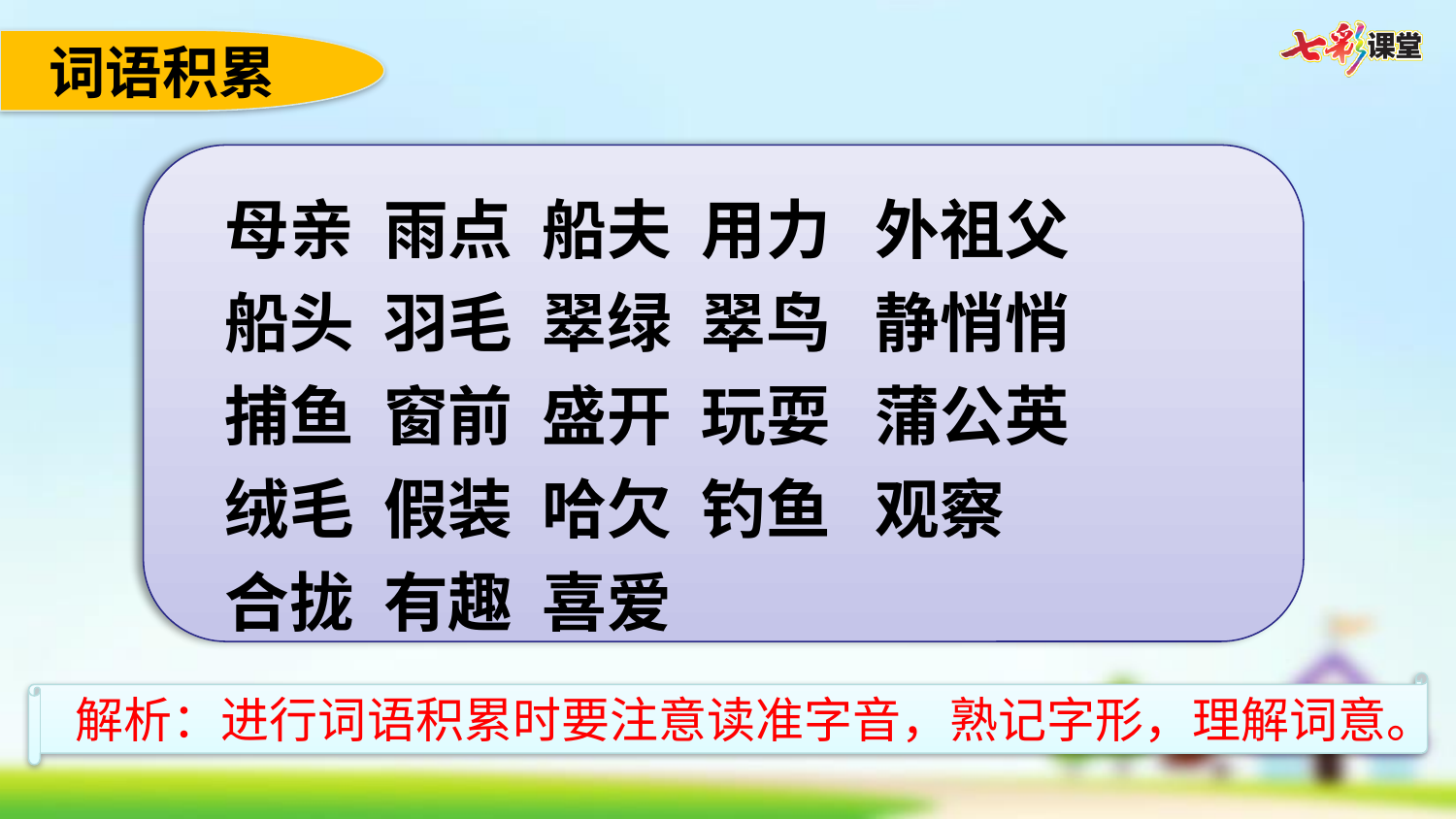

词语积累

母亲  雨点  船夫  用力   外祖父
船头  羽毛  翠绿  翠鸟   静悄悄
捕鱼  窗前  盛开  玩耍   蒲公英
绒毛  假装  哈欠  钓鱼   观察
合拢  有趣  喜爱
解析：进行词语积累时要注意读准字音，熟记字形，理解词意。